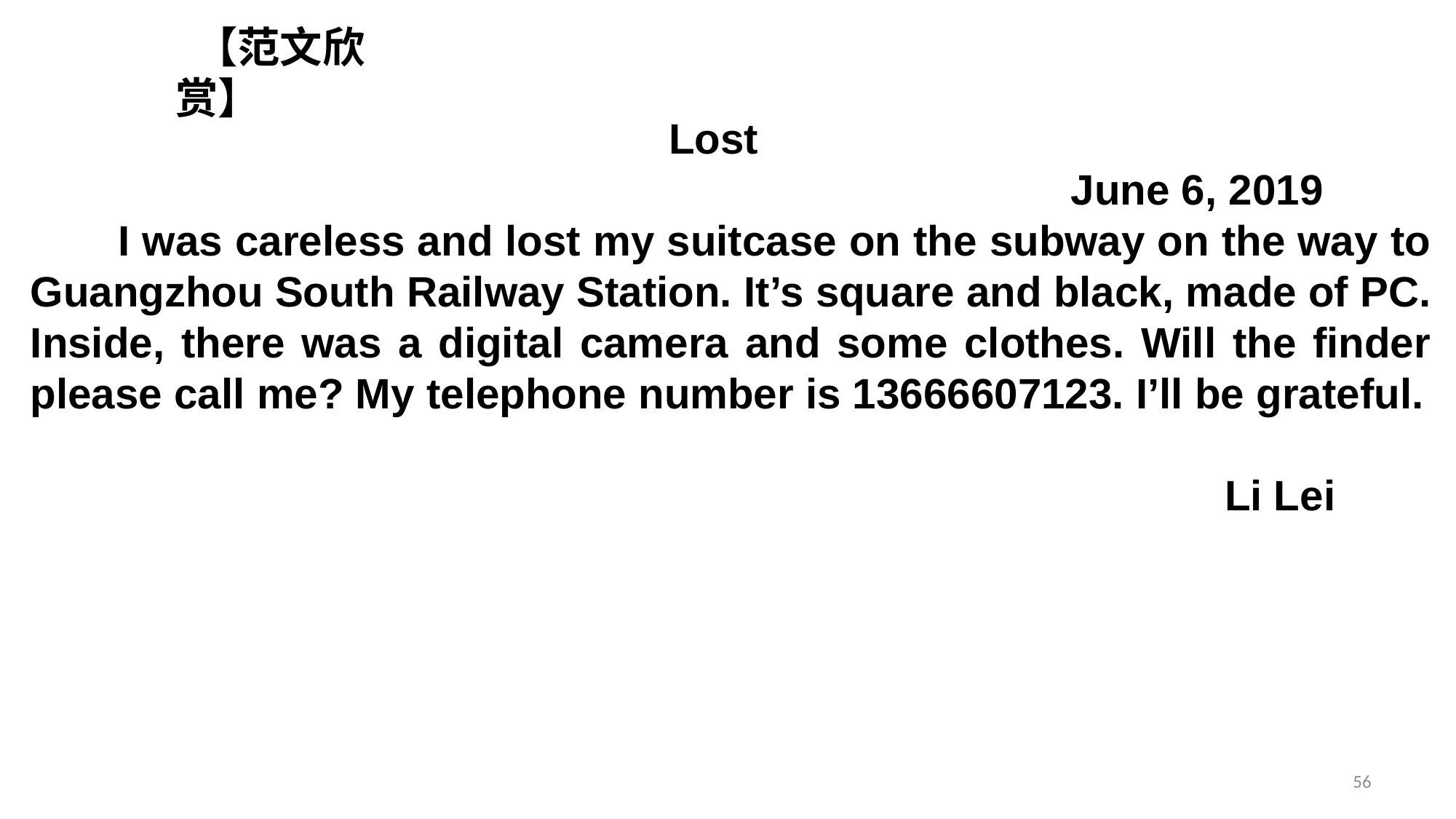

【范文欣赏】
                                                      Lost
                                                                                        June 6, 2019
       I was careless and lost my suitcase on the subway on the way to Guangzhou South Railway Station. It’s square and black, made of PC. Inside, there was a digital camera and some clothes. Will the finder please call me? My telephone number is 13666607123. I’ll be grateful.

                                                                                                     Li Lei
56